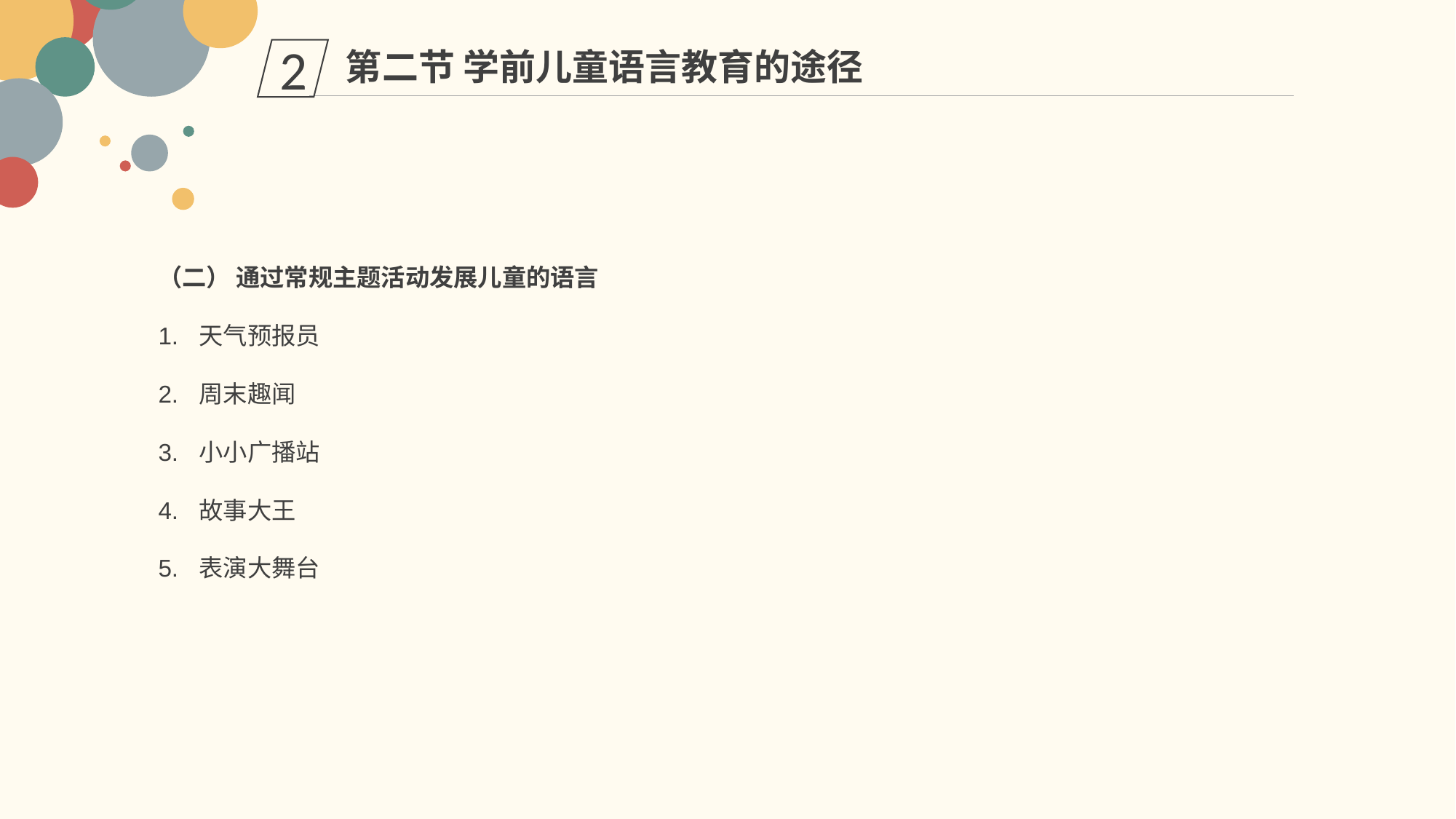

第二节 学前儿童语言教育的途径
2
（二） 通过常规主题活动发展儿童的语言
天气预报员
周末趣闻
小小广播站
故事大王
表演大舞台